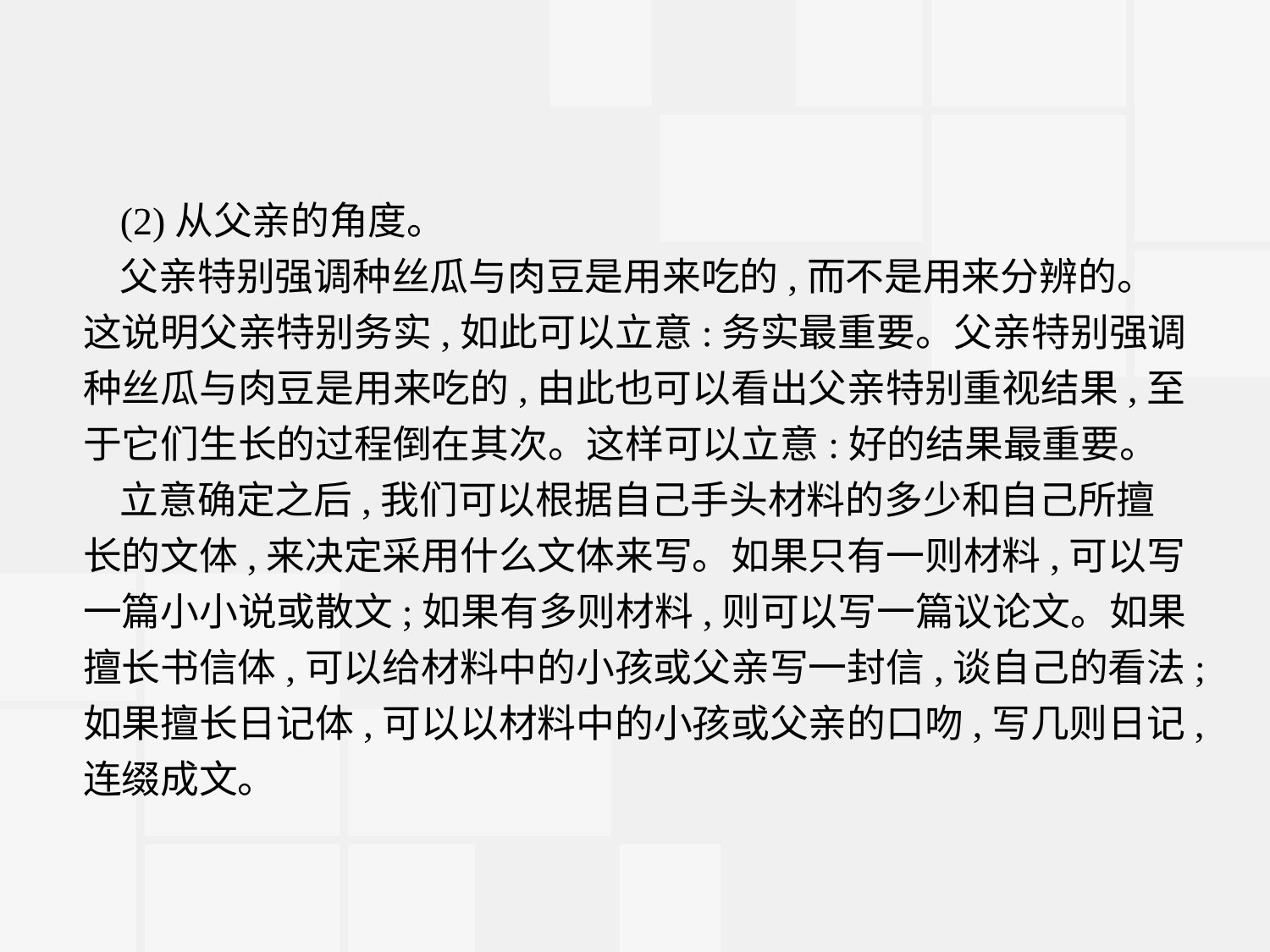

(2)从父亲的角度。
父亲特别强调种丝瓜与肉豆是用来吃的,而不是用来分辨的。这说明父亲特别务实,如此可以立意:务实最重要。父亲特别强调种丝瓜与肉豆是用来吃的,由此也可以看出父亲特别重视结果,至于它们生长的过程倒在其次。这样可以立意:好的结果最重要。
立意确定之后,我们可以根据自己手头材料的多少和自己所擅长的文体,来决定采用什么文体来写。如果只有一则材料,可以写一篇小小说或散文;如果有多则材料,则可以写一篇议论文。如果擅长书信体,可以给材料中的小孩或父亲写一封信,谈自己的看法;如果擅长日记体,可以以材料中的小孩或父亲的口吻,写几则日记,连缀成文。